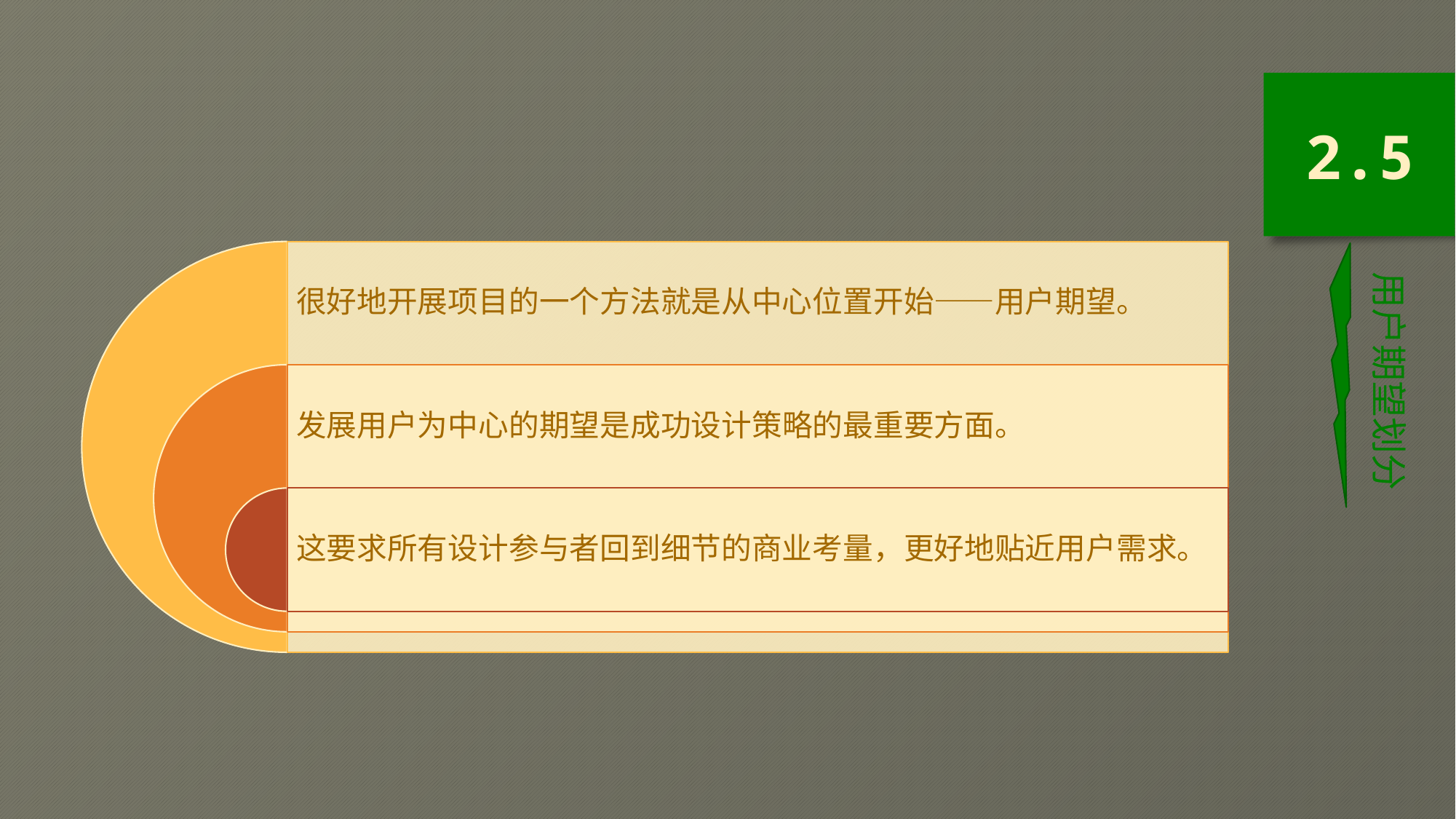

2.5
很好地开展项目的一个方法就是从中心位置开始——用户期望。
发展用户为中心的期望是成功设计策略的最重要方面。
这要求所有设计参与者回到细节的商业考量，更好地贴近用户需求。

用户期望划分